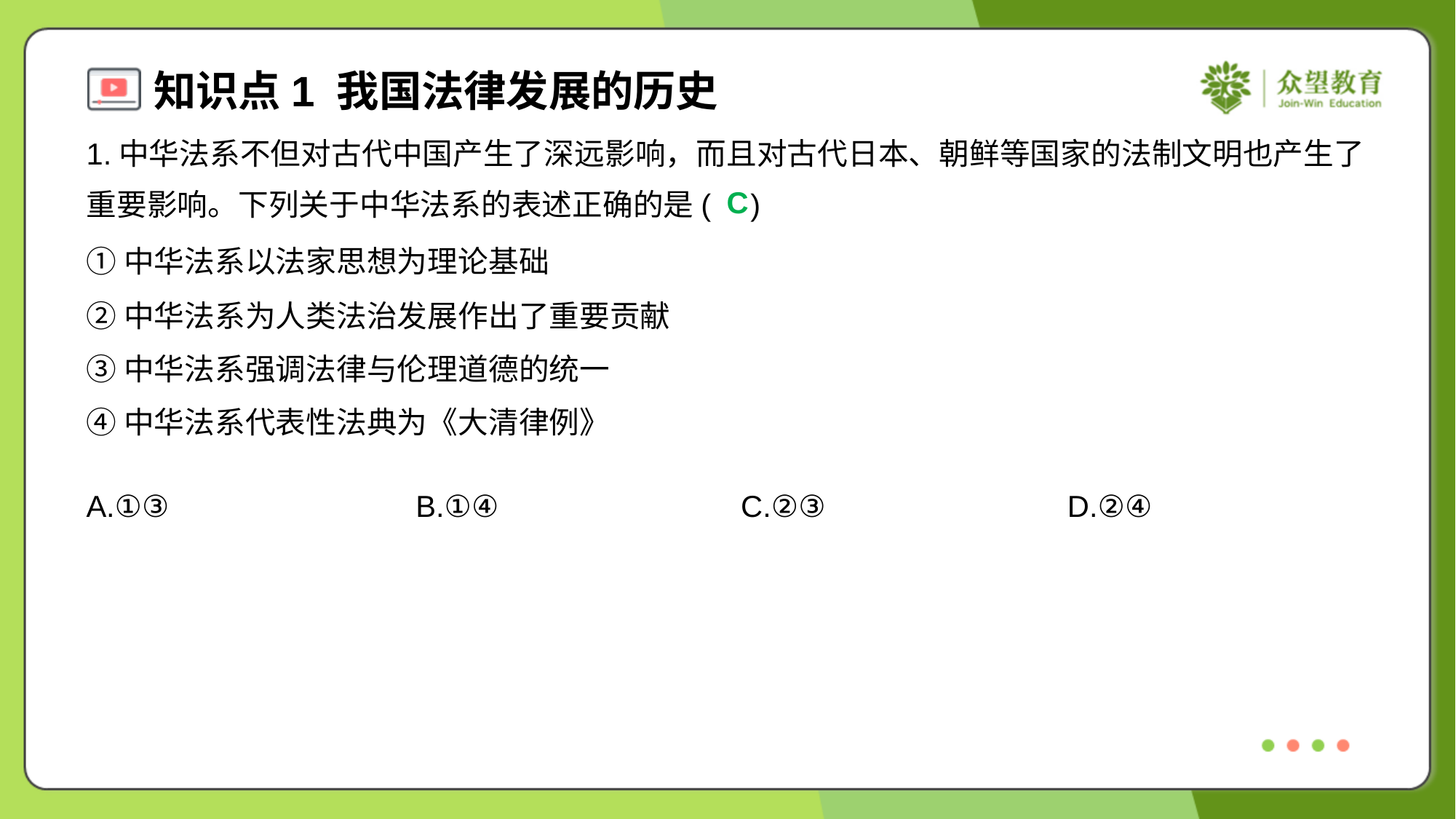

1.中华法系不但对古代中国产生了深远影响，而且对古代日本、朝鲜等国家的法制文明也产生了
重要影响。下列关于中华法系的表述正确的是(     )
C
①中华法系以法家思想为理论基础
②中华法系为人类法治发展作出了重要贡献
③中华法系强调法律与伦理道德的统一
④中华法系代表性法典为《大清律例》
A.①③	B.①④	C.②③	D.②④